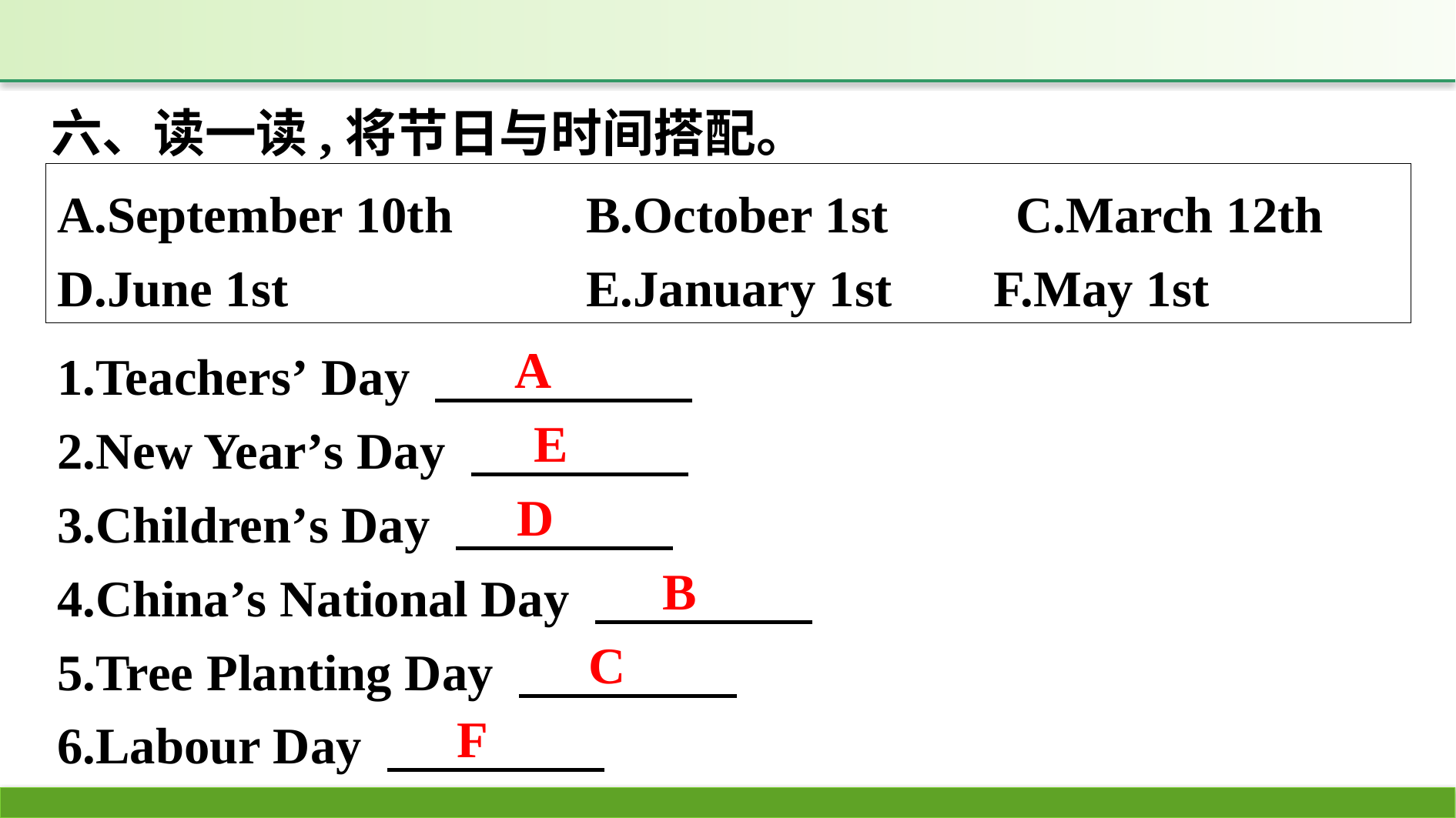

六、读一读,将节日与时间搭配。
A.September 10th　　	B.October 1st　　C.March 12th
D.June 1st			E.January 1st	 F.May 1st
1.Teachers’ Day
2.New Year’s Day
3.Children’s Day
4.China’s National Day
5.Tree Planting Day
6.Labour Day
A
E
D
B
C
F